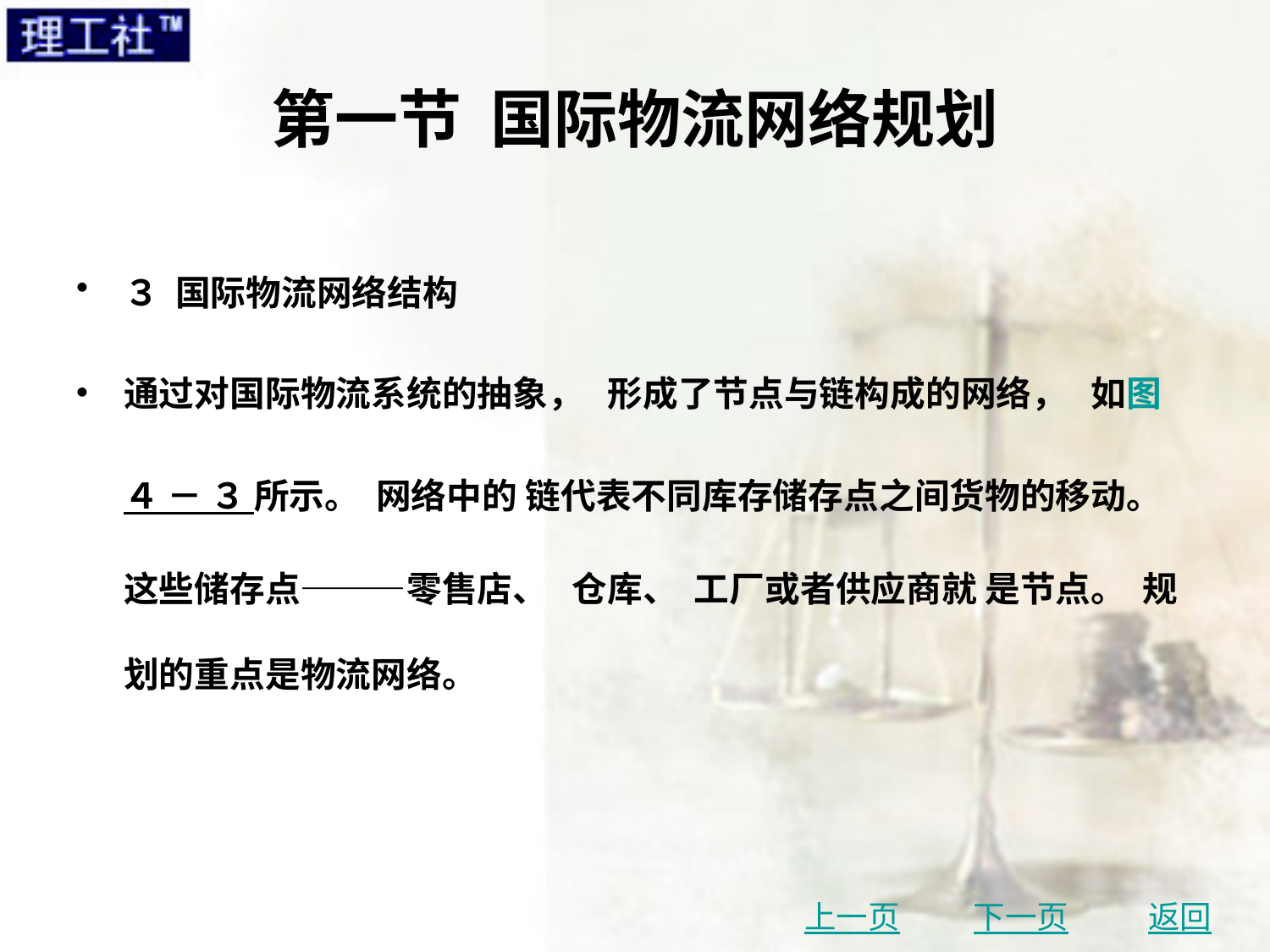

# 第一节  国际物流网络规划
３  国际物流网络结构
通过对国际物流系统的抽象，   形成了节点与链构成的网络，   如图 ４ － ３ 所示。  网络中的 链代表不同库存储存点之间货物的移动。  这些储存点———零售店、   仓库、  工厂或者供应商就 是节点。  规划的重点是物流网络。

上一页
下一页
返回